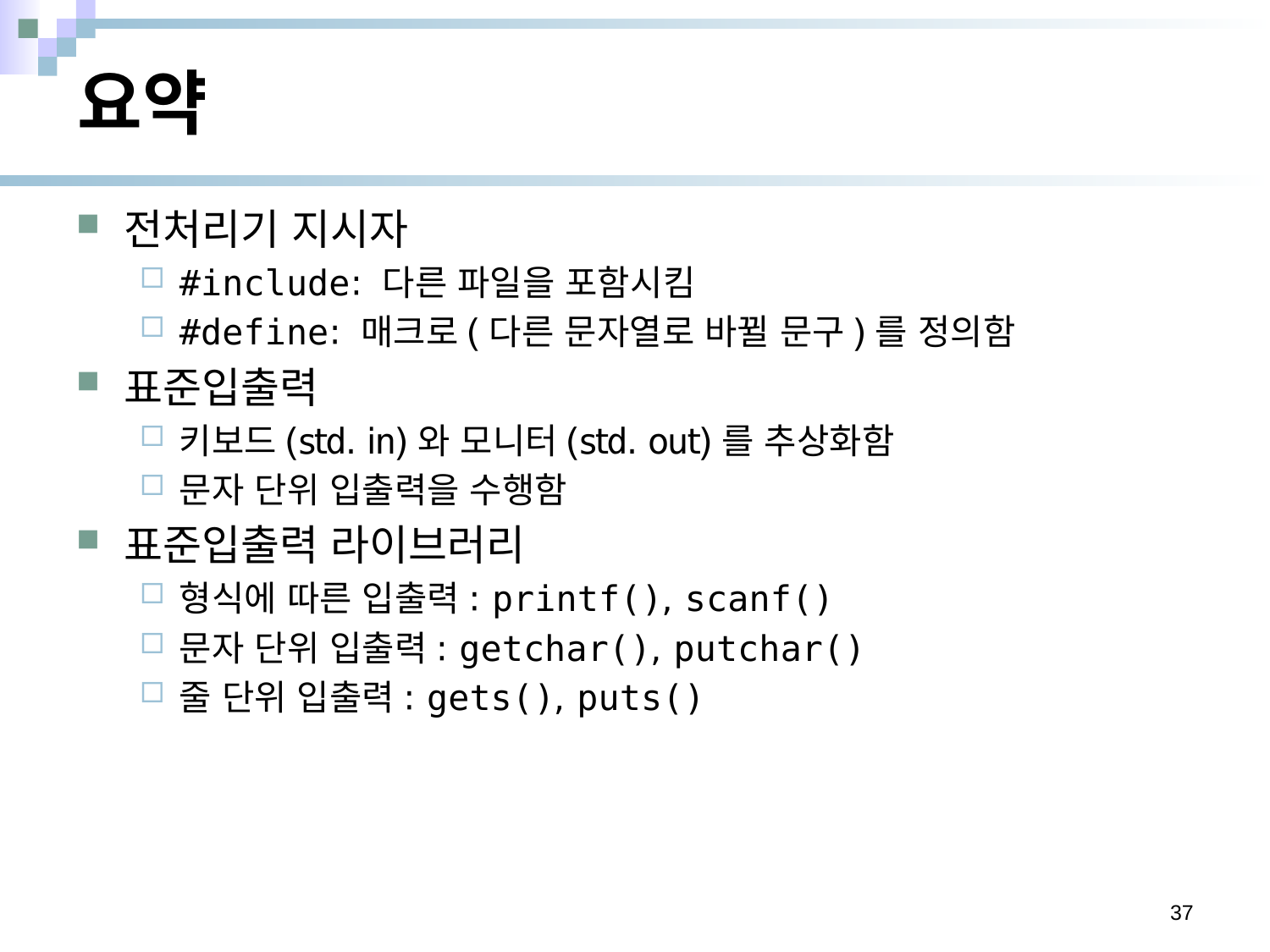

# 요약
전처리기 지시자
#include: 다른 파일을 포함시킴
#define: 매크로(다른 문자열로 바뀔 문구)를 정의함
표준입출력
키보드(std. in)와 모니터(std. out)를 추상화함
문자 단위 입출력을 수행함
표준입출력 라이브러리
형식에 따른 입출력: printf(), scanf()
문자 단위 입출력: getchar(), putchar()
줄 단위 입출력: gets(), puts()
37